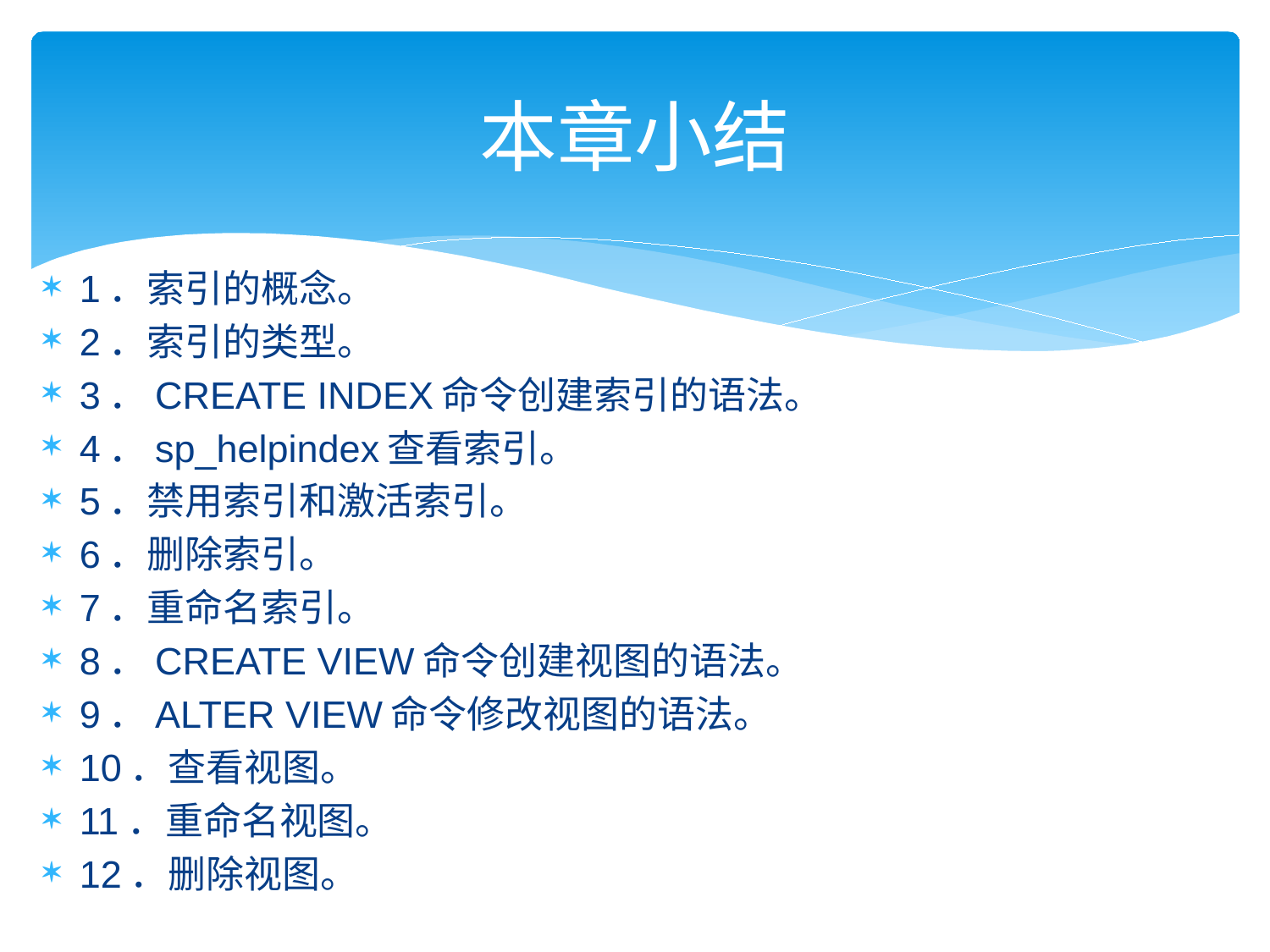

# 本章小结
1．索引的概念。
2．索引的类型。
3．CREATE INDEX命令创建索引的语法。
4．sp_helpindex查看索引。
5．禁用索引和激活索引。
6．删除索引。
7．重命名索引。
8．CREATE VIEW命令创建视图的语法。
9．ALTER VIEW命令修改视图的语法。
10．查看视图。
11．重命名视图。
12．删除视图。